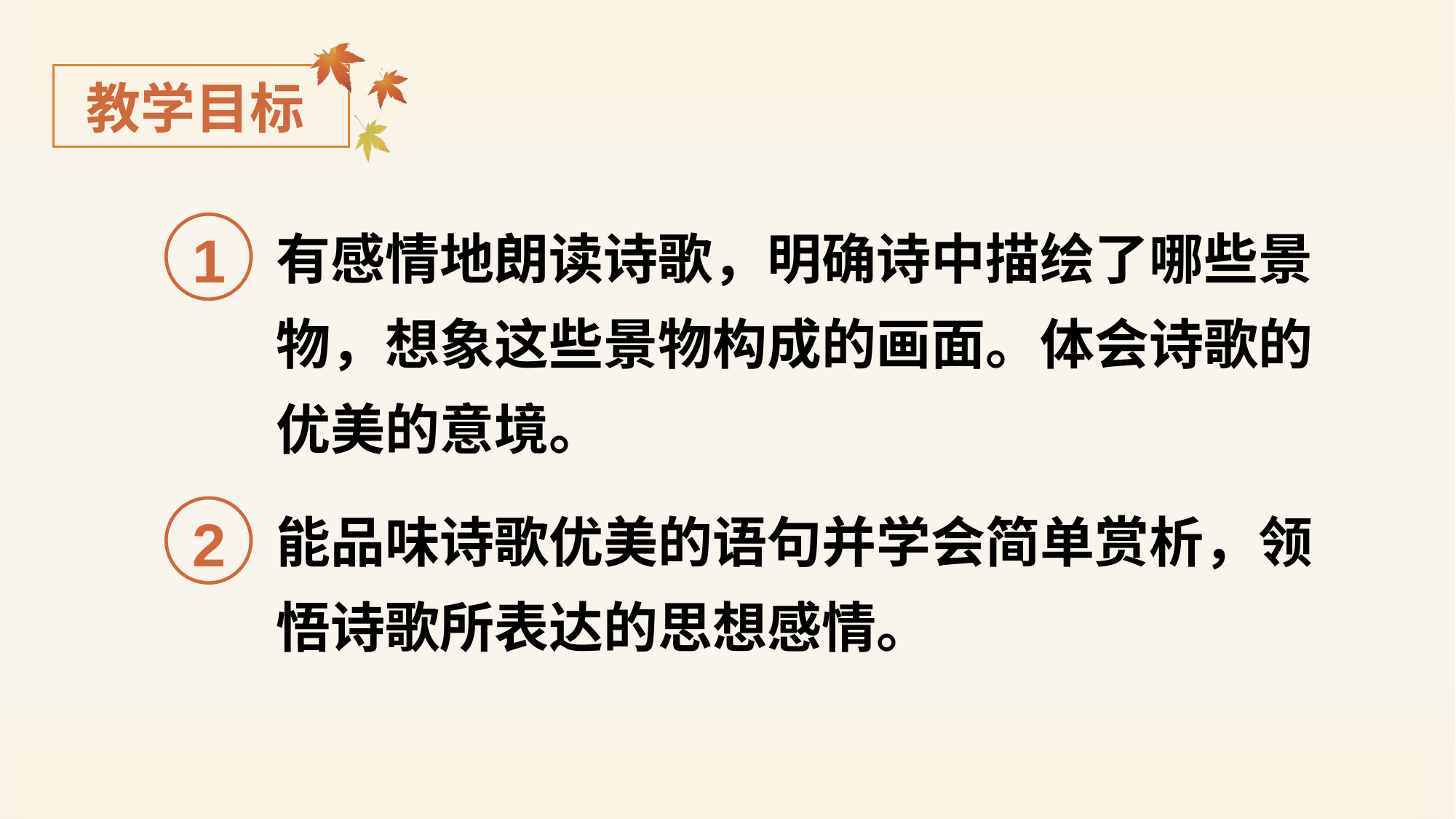

教学目标
有感情地朗读诗歌，明确诗中描绘了哪些景物，想象这些景物构成的画面。体会诗歌的优美的意境。

1
能品味诗歌优美的语句并学会简单赏析，领悟诗歌所表达的思想感情。

2